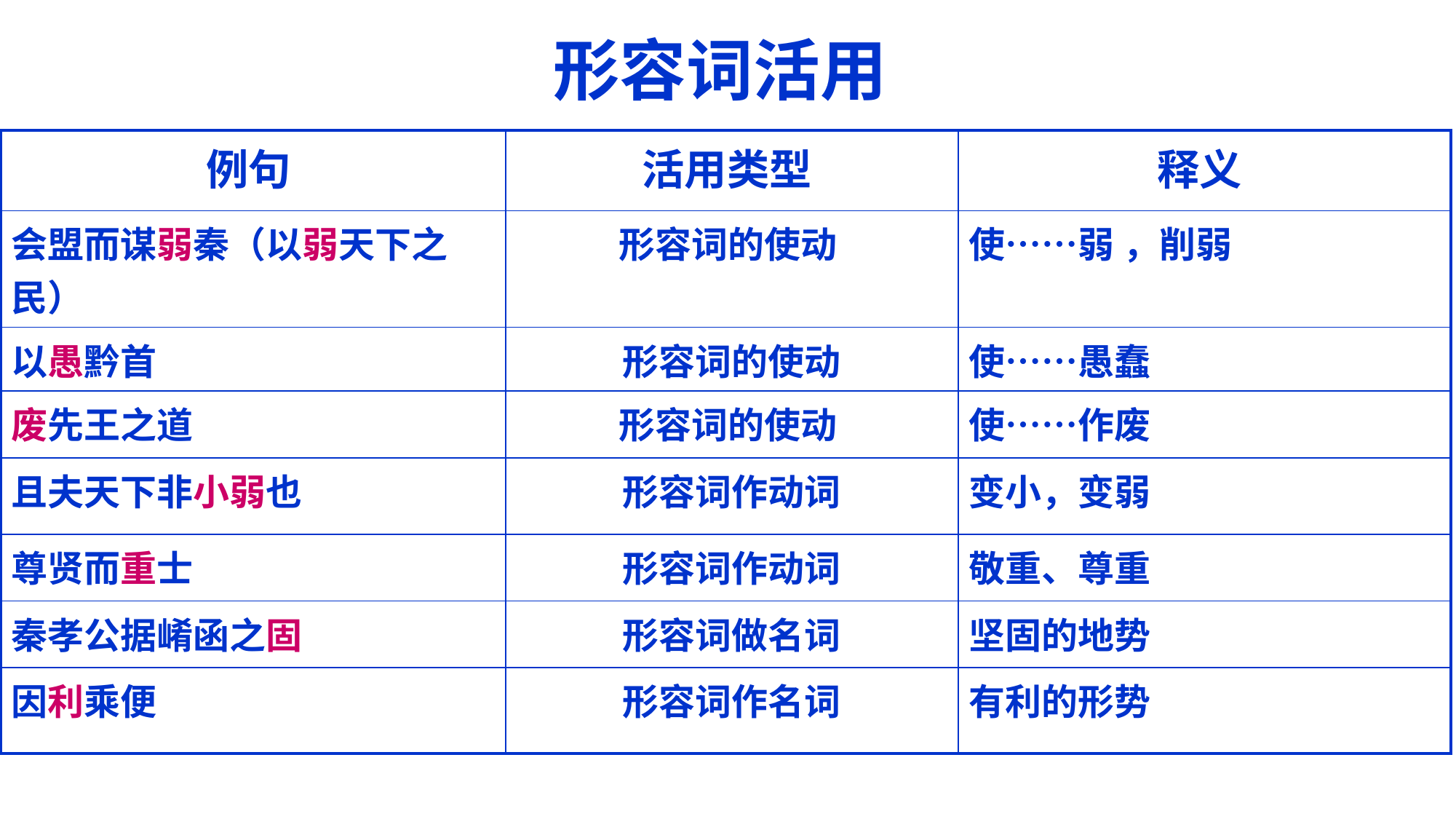

# 形容词活用
| 例句 | 活用类型 | 释义 |
| --- | --- | --- |
| 会盟而谋弱秦（以弱天下之民） | 形容词的使动 | 使……弱 ，削弱 |
| 以愚黔首 | 形容词的使动 | 使……愚蠢 |
| 废先王之道 | 形容词的使动 | 使……作废 |
| 且夫天下非小弱也 | 形容词作动词 | 变小，变弱 |
| 尊贤而重士 | 形容词作动词 | 敬重、尊重 |
| 秦孝公据崤函之固 | 形容词做名词 | 坚固的地势 |
| 因利乘便 | 形容词作名词 | 有利的形势 |